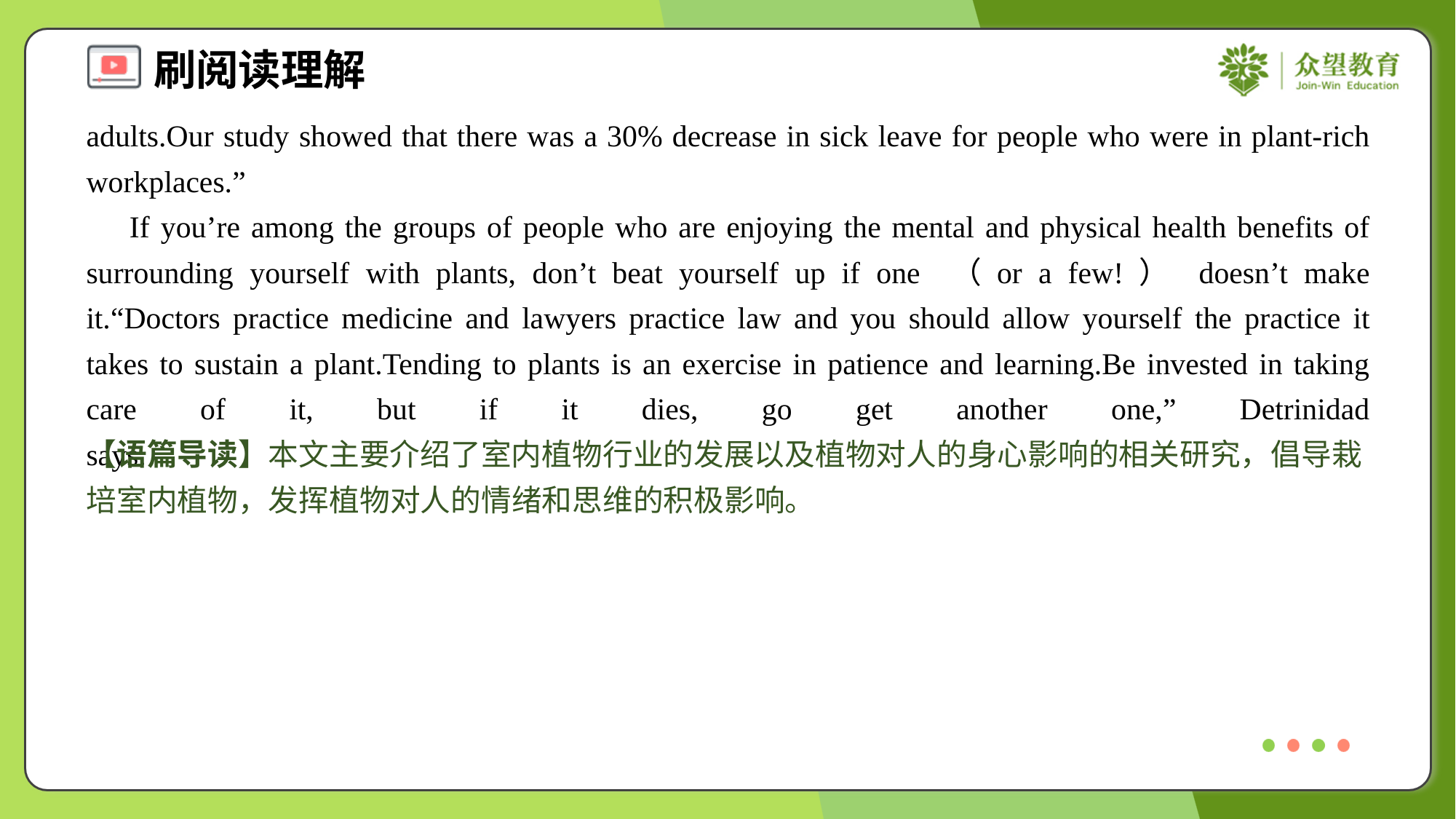

adults.Our study showed that there was a 30% decrease in sick leave for people who were in plant-rich workplaces.”
    If you’re among the groups of people who are enjoying the mental and physical health benefits of surrounding yourself with plants, don’t beat yourself up if one （or a few!） doesn’t make it.“Doctors practice medicine and lawyers practice law and you should allow yourself the practice it takes to sustain a plant.Tending to plants is an exercise in patience and learning.Be invested in taking care of it, but if it dies, go get another one,” Detrinidad says.#1.4
【语篇导读】本文主要介绍了室内植物行业的发展以及植物对人的身心影响的相关研究，倡导栽培室内植物，发挥植物对人的情绪和思维的积极影响。